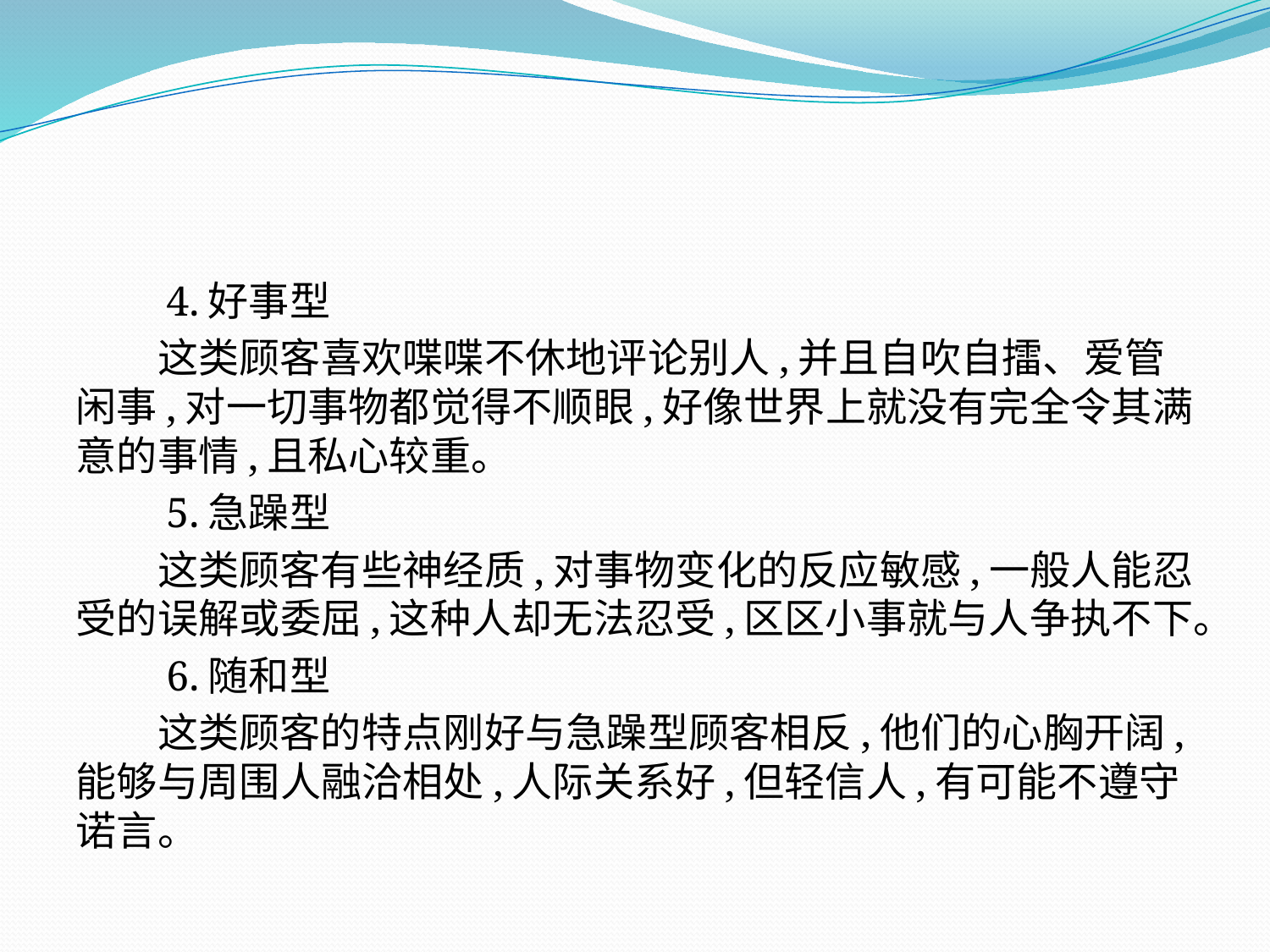

4.好事型
　　这类顾客喜欢喋喋不休地评论别人,并且自吹自擂、爱管闲事,对一切事物都觉得不顺眼,好像世界上就没有完全令其满意的事情,且私心较重。
　　5.急躁型
　　这类顾客有些神经质,对事物变化的反应敏感,一般人能忍受的误解或委屈,这种人却无法忍受,区区小事就与人争执不下。
　　6.随和型
　　这类顾客的特点刚好与急躁型顾客相反,他们的心胸开阔,能够与周围人融洽相处,人际关系好,但轻信人,有可能不遵守诺言。